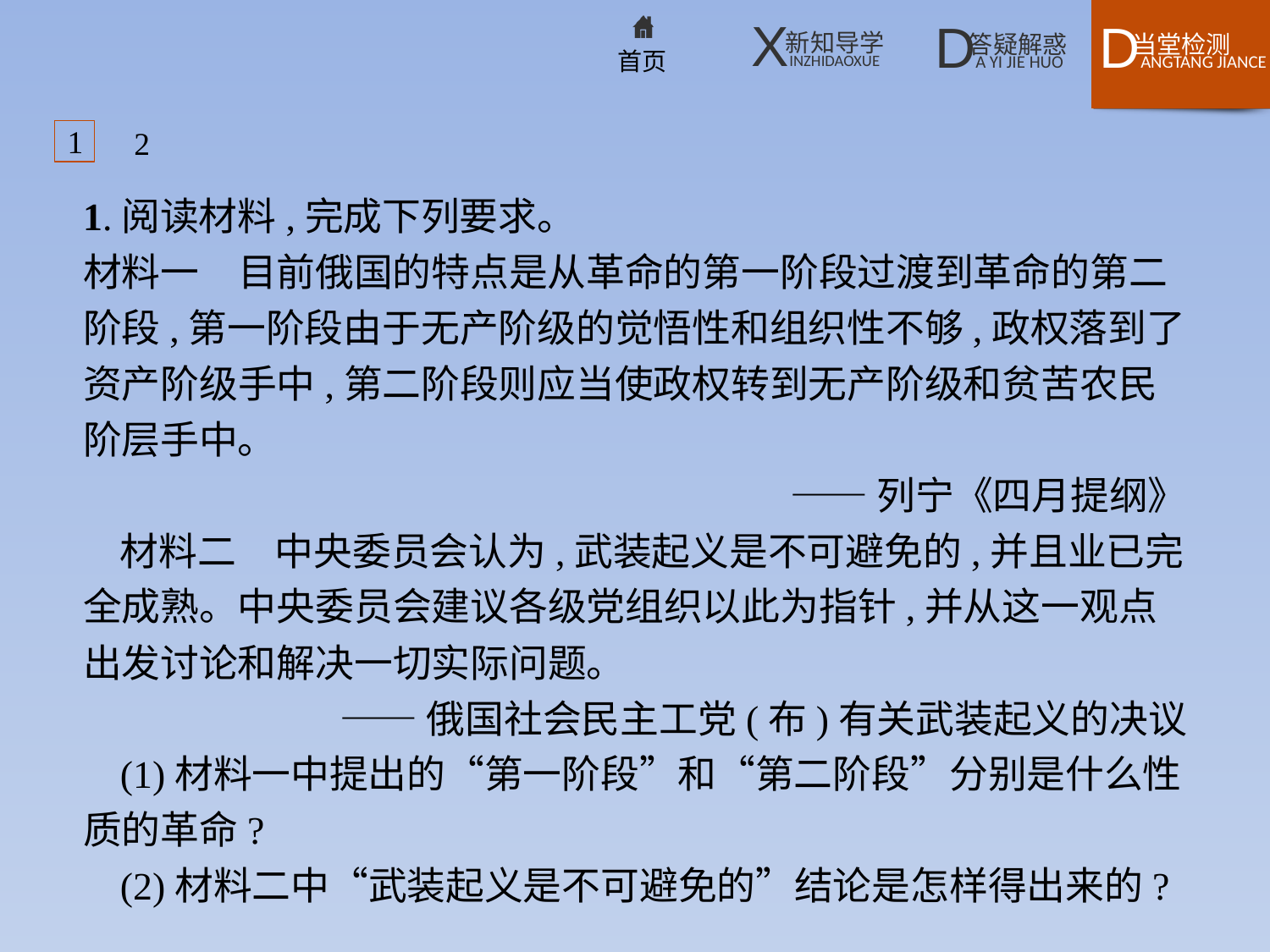

1
2
1.阅读材料,完成下列要求。
材料一　目前俄国的特点是从革命的第一阶段过渡到革命的第二阶段,第一阶段由于无产阶级的觉悟性和组织性不够,政权落到了资产阶级手中,第二阶段则应当使政权转到无产阶级和贫苦农民阶层手中。
——列宁《四月提纲》
材料二　中央委员会认为,武装起义是不可避免的,并且业已完全成熟。中央委员会建议各级党组织以此为指针,并从这一观点出发讨论和解决一切实际问题。
——俄国社会民主工党(布)有关武装起义的决议
(1)材料一中提出的“第一阶段”和“第二阶段”分别是什么性质的革命?
(2)材料二中“武装起义是不可避免的”结论是怎样得出来的?